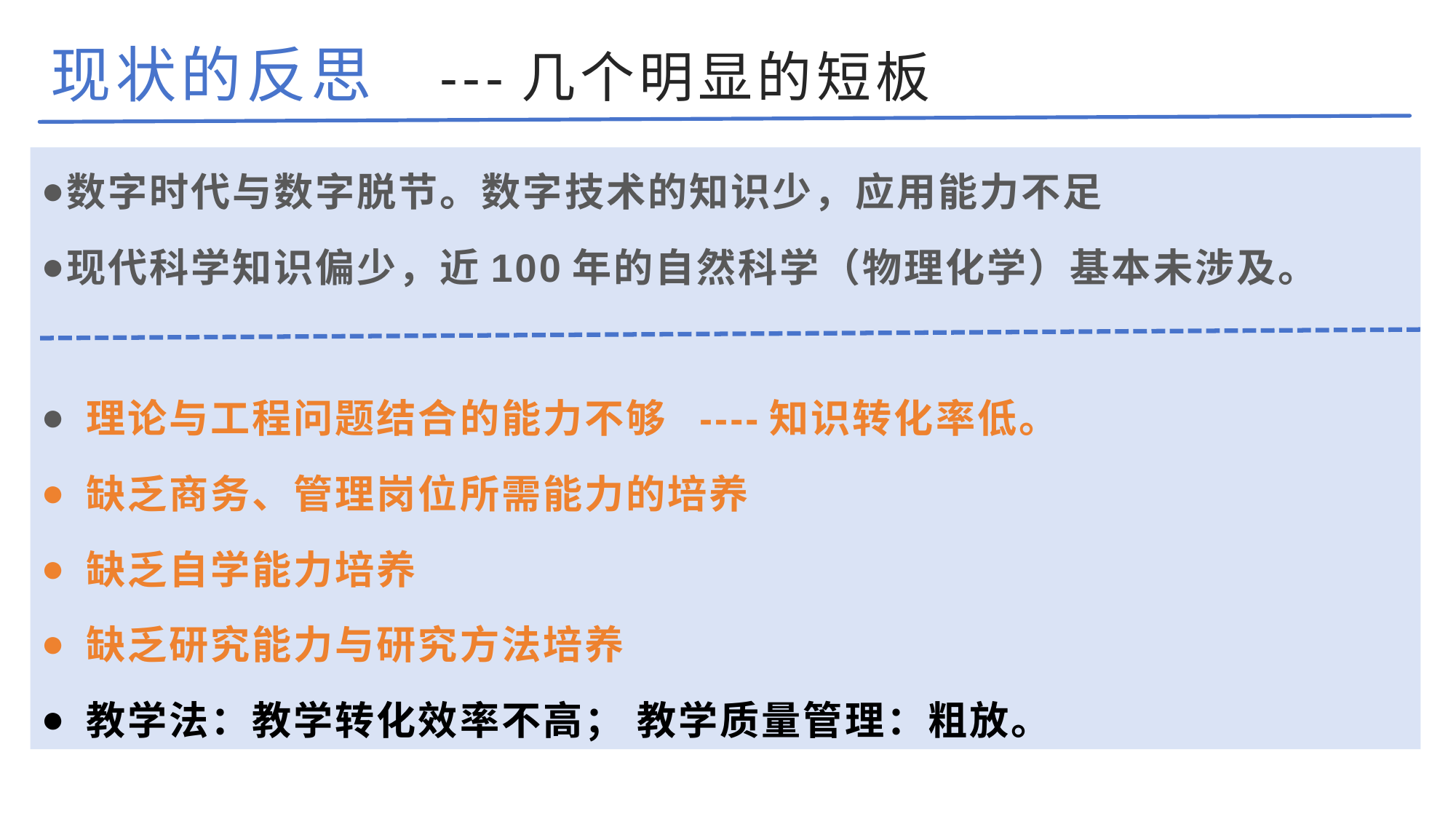

# 现状的反思   ---几个明显的短板
数字时代与数字脱节。数字技术的知识少，应用能力不足
现代科学知识偏少，近100年的自然科学（物理化学）基本未涉及。

 理论与工程问题结合的能力不够  ----知识转化率低。
 缺乏商务、管理岗位所需能力的培养
 缺乏自学能力培养
 缺乏研究能力与研究方法培养
 教学法：教学转化效率不高； 教学质量管理：粗放。